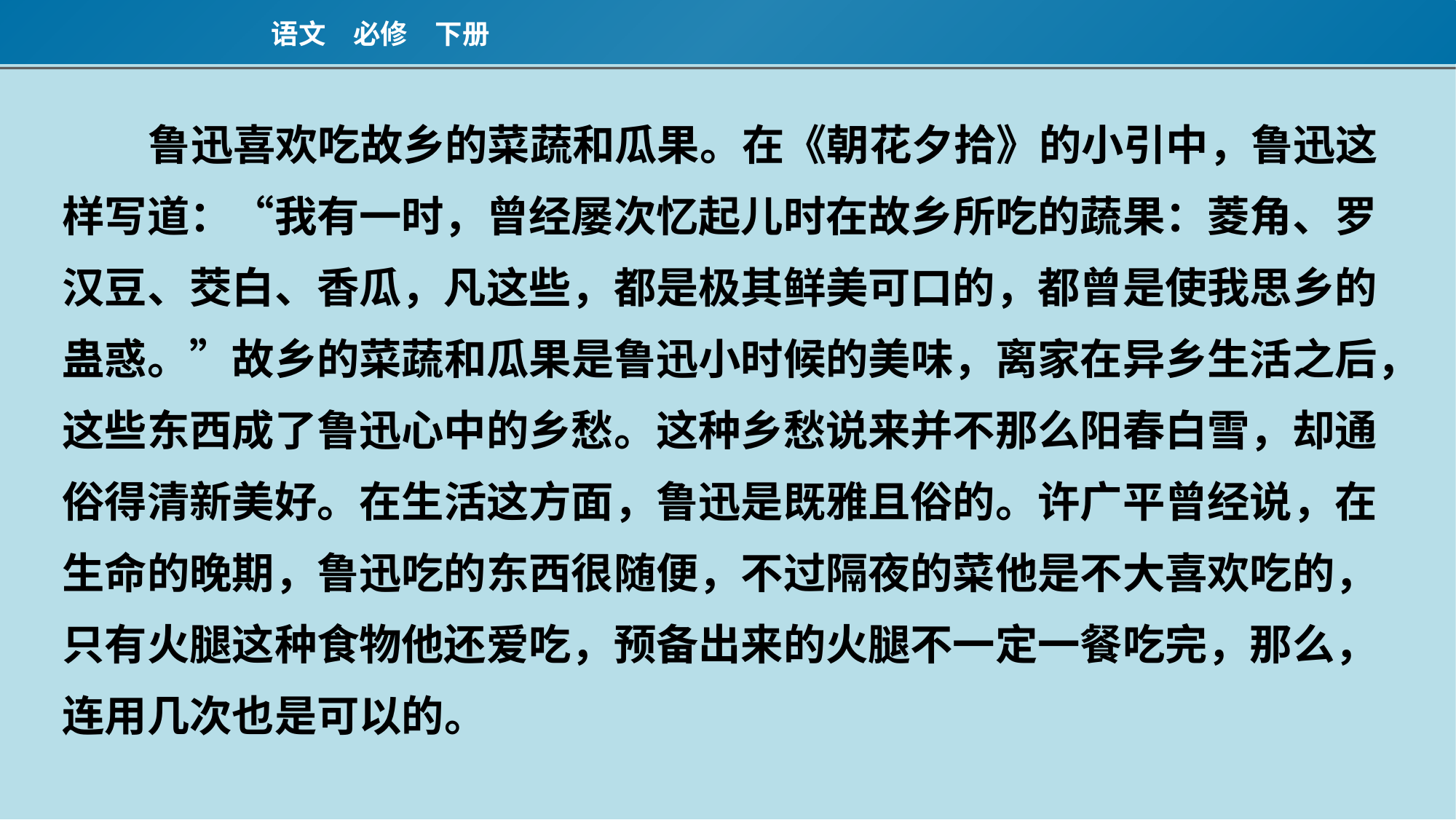

鲁迅喜欢吃故乡的菜蔬和瓜果。在《朝花夕拾》的小引中，鲁迅这样写道：“我有一时，曾经屡次忆起儿时在故乡所吃的蔬果：菱角、罗汉豆、茭白、香瓜，凡这些，都是极其鲜美可口的，都曾是使我思乡的蛊惑。”故乡的菜蔬和瓜果是鲁迅小时候的美味，离家在异乡生活之后，这些东西成了鲁迅心中的乡愁。这种乡愁说来并不那么阳春白雪，却通俗得清新美好。在生活这方面，鲁迅是既雅且俗的。许广平曾经说，在生命的晚期，鲁迅吃的东西很随便，不过隔夜的菜他是不大喜欢吃的，只有火腿这种食物他还爱吃，预备出来的火腿不一定一餐吃完，那么，连用几次也是可以的。